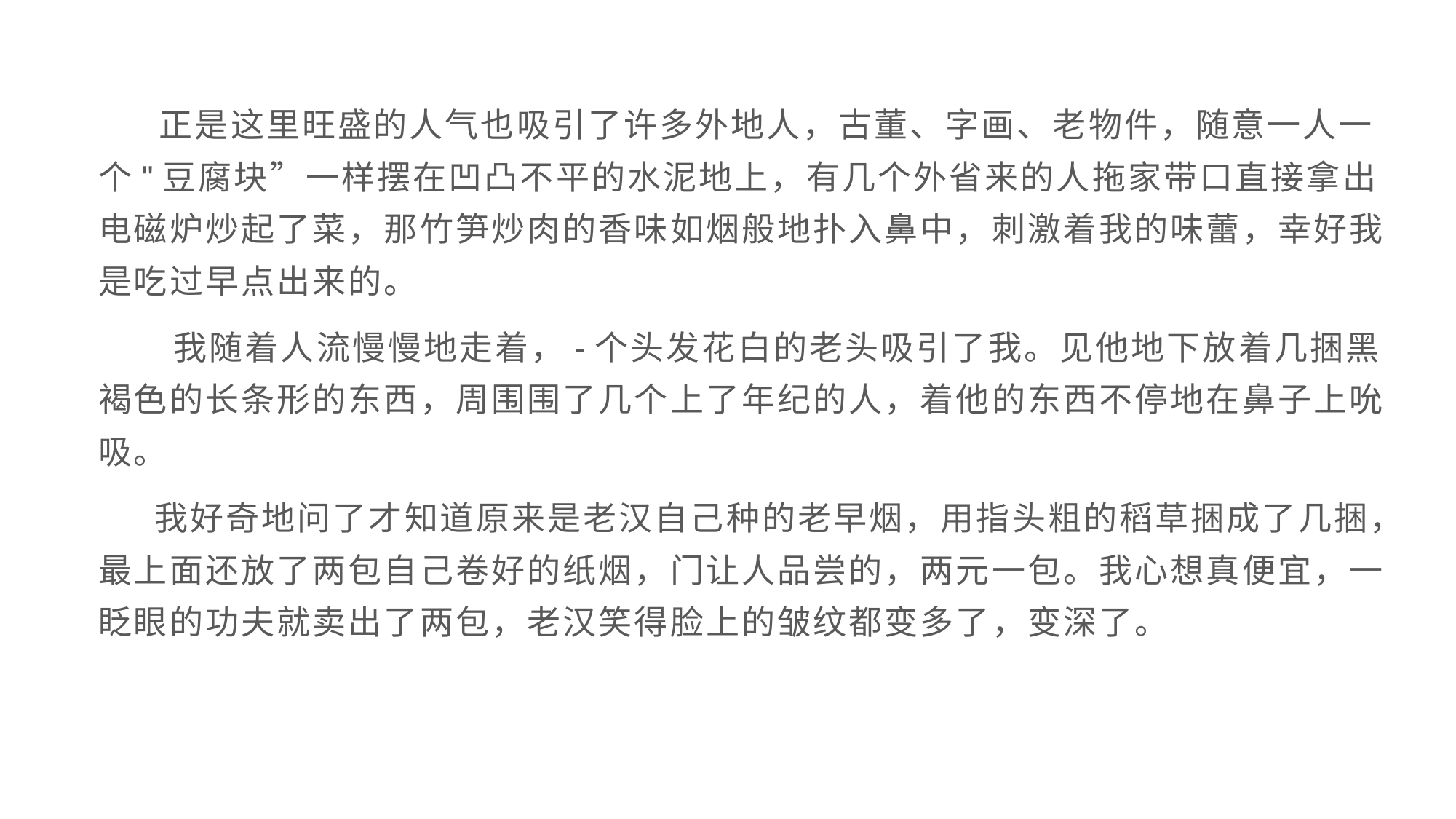

正是这里旺盛的人气也吸引了许多外地人，古董、字画、老物件，随意一人一个"豆腐块”一样摆在凹凸不平的水泥地上，有几个外省来的人拖家带口直接拿出电磁炉炒起了菜，那竹笋炒肉的香味如烟般地扑入鼻中，刺激着我的味蕾，幸好我是吃过早点出来的。
       我随着人流慢慢地走着，-个头发花白的老头吸引了我。见他地下放着几捆黑褐色的长条形的东西，周围围了几个上了年纪的人，着他的东西不停地在鼻子上吮吸。
     我好奇地问了才知道原来是老汉自己种的老早烟，用指头粗的稻草捆成了几捆，最上面还放了两包自己卷好的纸烟，门让人品尝的，两元一包。我心想真便宜，一眨眼的功夫就卖出了两包，老汉笑得脸上的皱纹都变多了，变深了。